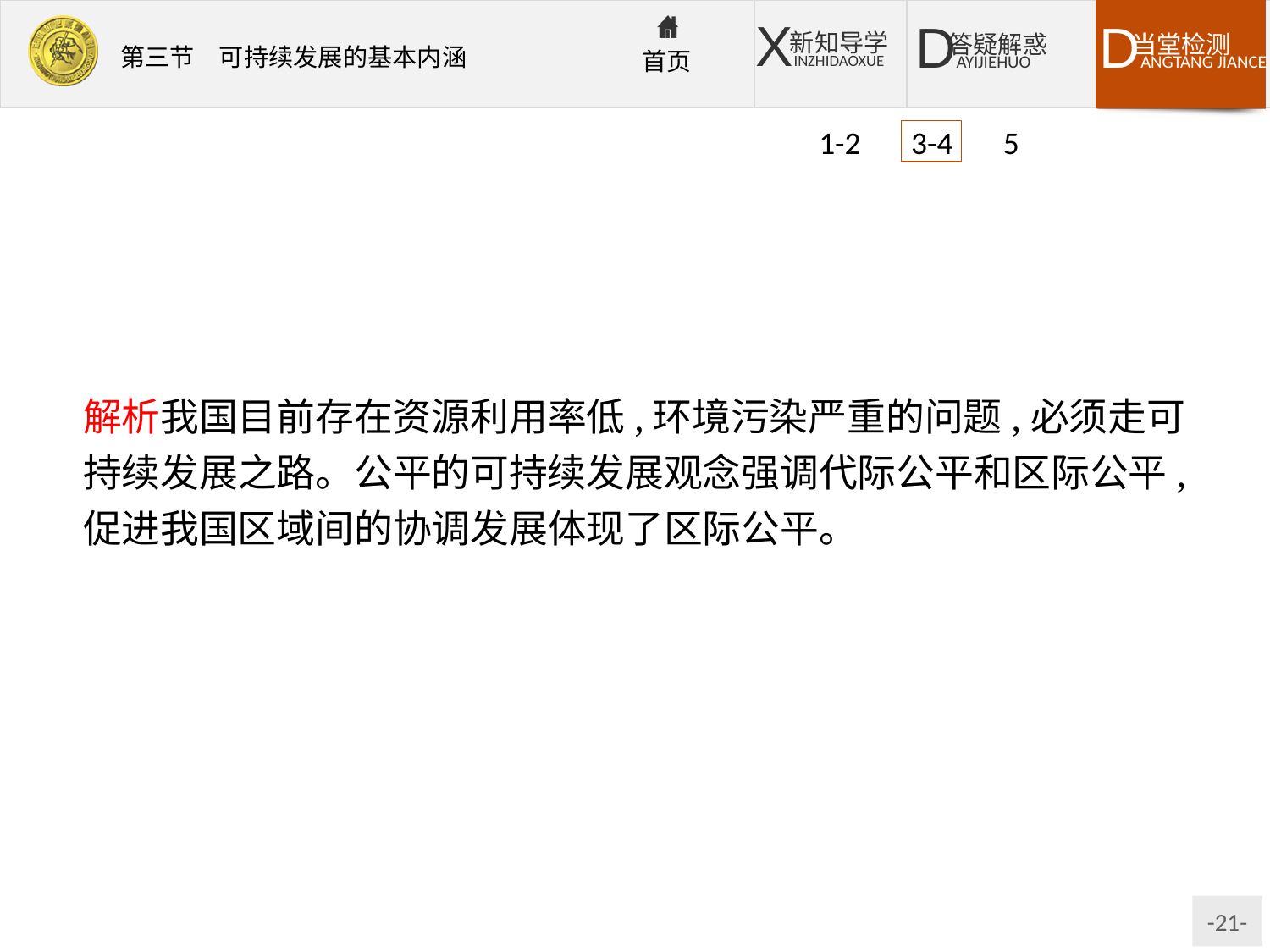

1-2       3-4       5

解析我国目前存在资源利用率低,环境污染严重的问题,必须走可持续发展之路。公平的可持续发展观念强调代际公平和区际公平,促进我国区域间的协调发展体现了区际公平。
答案3.C　4.D